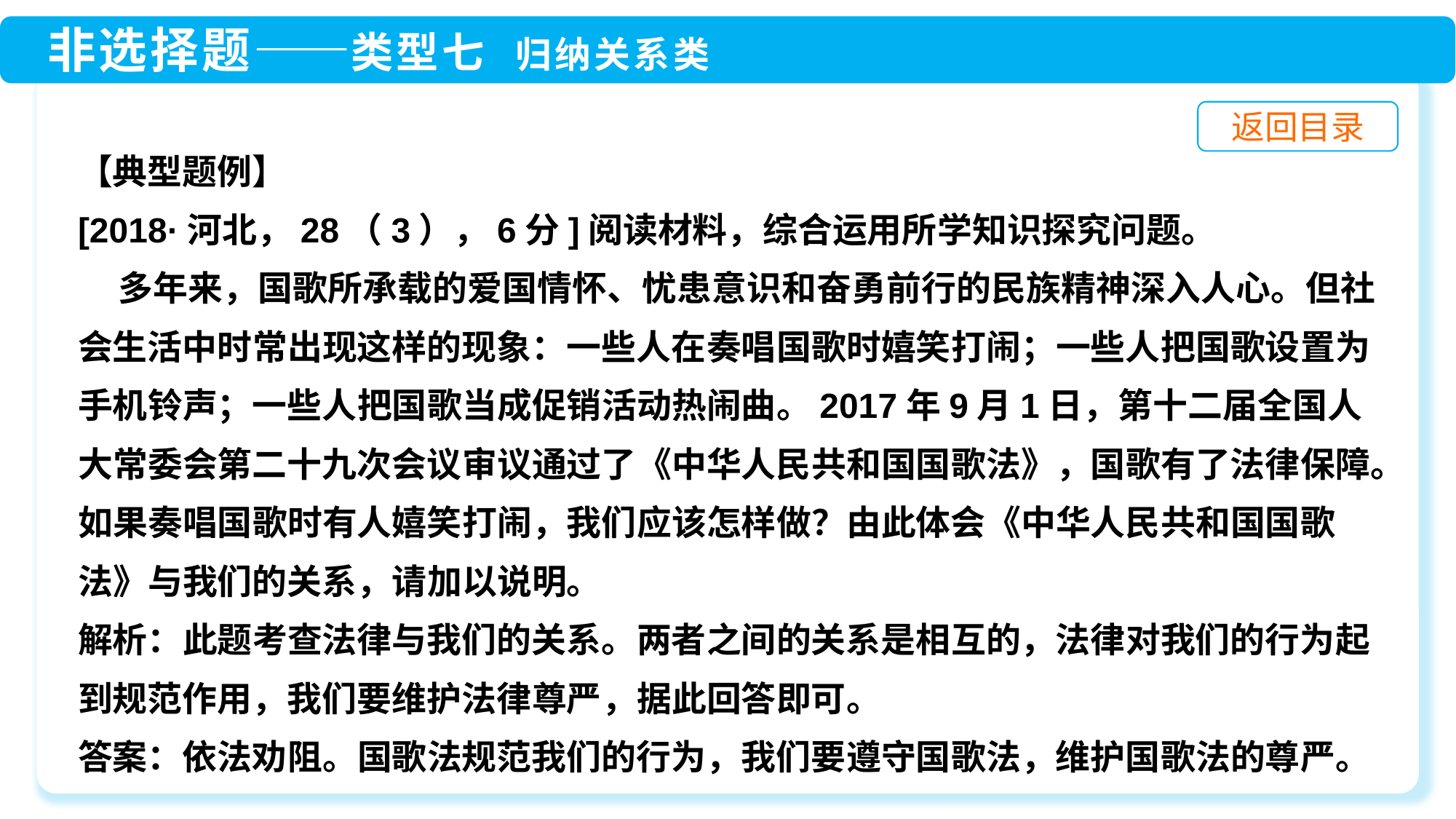

【典型题例】
[2018·河北，28（3），6分]阅读材料，综合运用所学知识探究问题。
    多年来，国歌所承载的爱国情怀、忧患意识和奋勇前行的民族精神深入人心。但社会生活中时常出现这样的现象：一些人在奏唱国歌时嬉笑打闹；一些人把国歌设置为手机铃声；一些人把国歌当成促销活动热闹曲。2017年9月1日，第十二届全国人大常委会第二十九次会议审议通过了《中华人民共和国国歌法》，国歌有了法律保障。
如果奏唱国歌时有人嬉笑打闹，我们应该怎样做？由此体会《中华人民共和国国歌法》与我们的关系，请加以说明。
解析：此题考查法律与我们的关系。两者之间的关系是相互的，法律对我们的行为起到规范作用，我们要维护法律尊严，据此回答即可。
答案：依法劝阻。国歌法规范我们的行为，我们要遵守国歌法，维护国歌法的尊严。